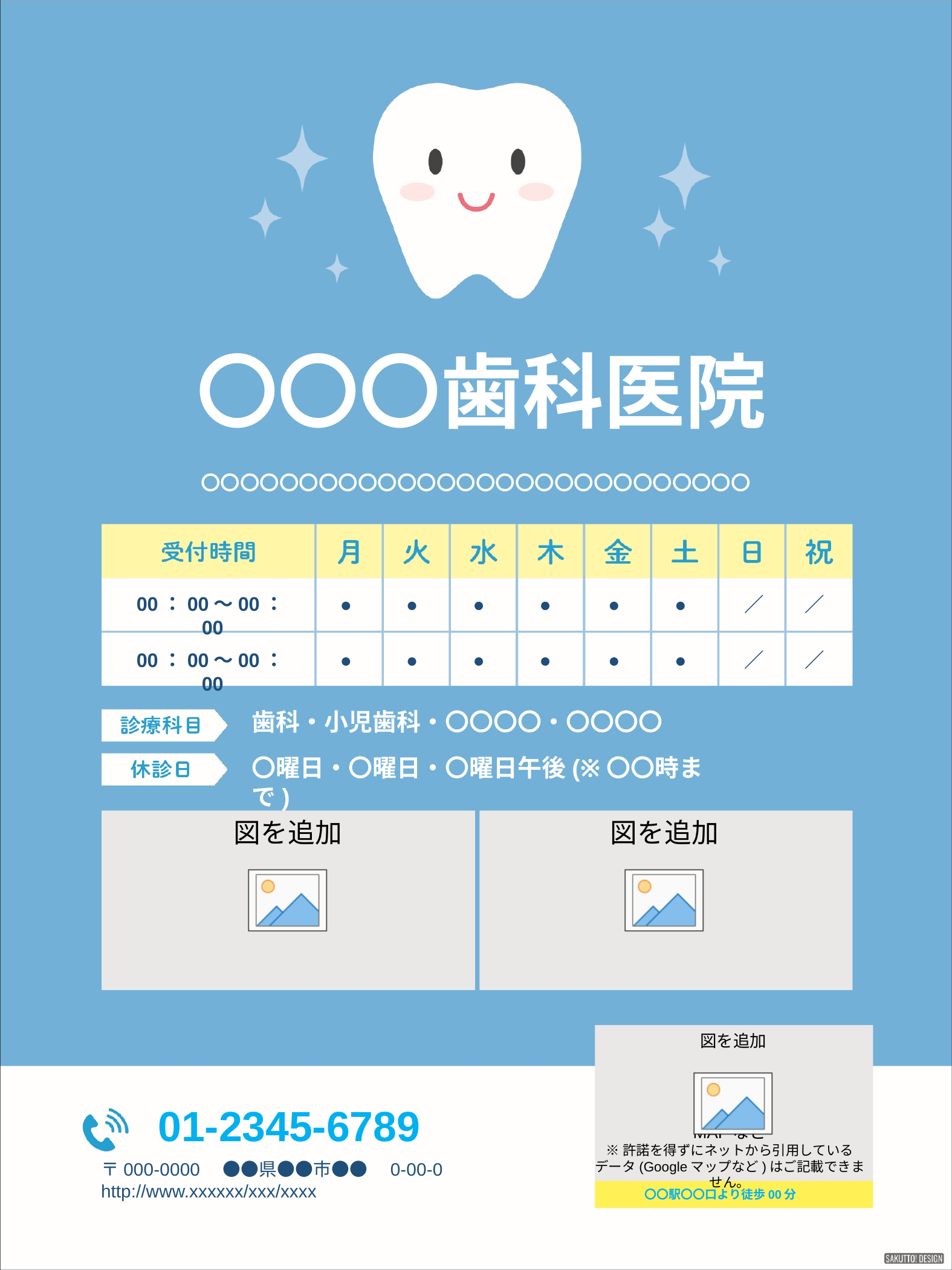

〇〇〇歯科医院
〇〇〇〇〇〇〇〇〇〇〇〇〇〇〇〇〇〇〇〇〇〇〇〇〇〇〇〇
00：00～00：00
●
●
●
●
●
●
／
／
00：00～00：00
●
●
●
●
●
●
／
／
歯科・小児歯科・〇〇〇〇・〇〇〇〇
〇曜日・〇曜日・〇曜日午後(※〇〇時まで)

01-2345-6789
MAPなど
※許諾を得ずにネットから引用しているデータ(Googleマップなど)はご記載できません。
〒000-0000　●●県●●市●●　0-00-0
http://www.xxxxxx/xxx/xxxx
〇〇駅〇〇口より徒歩00分